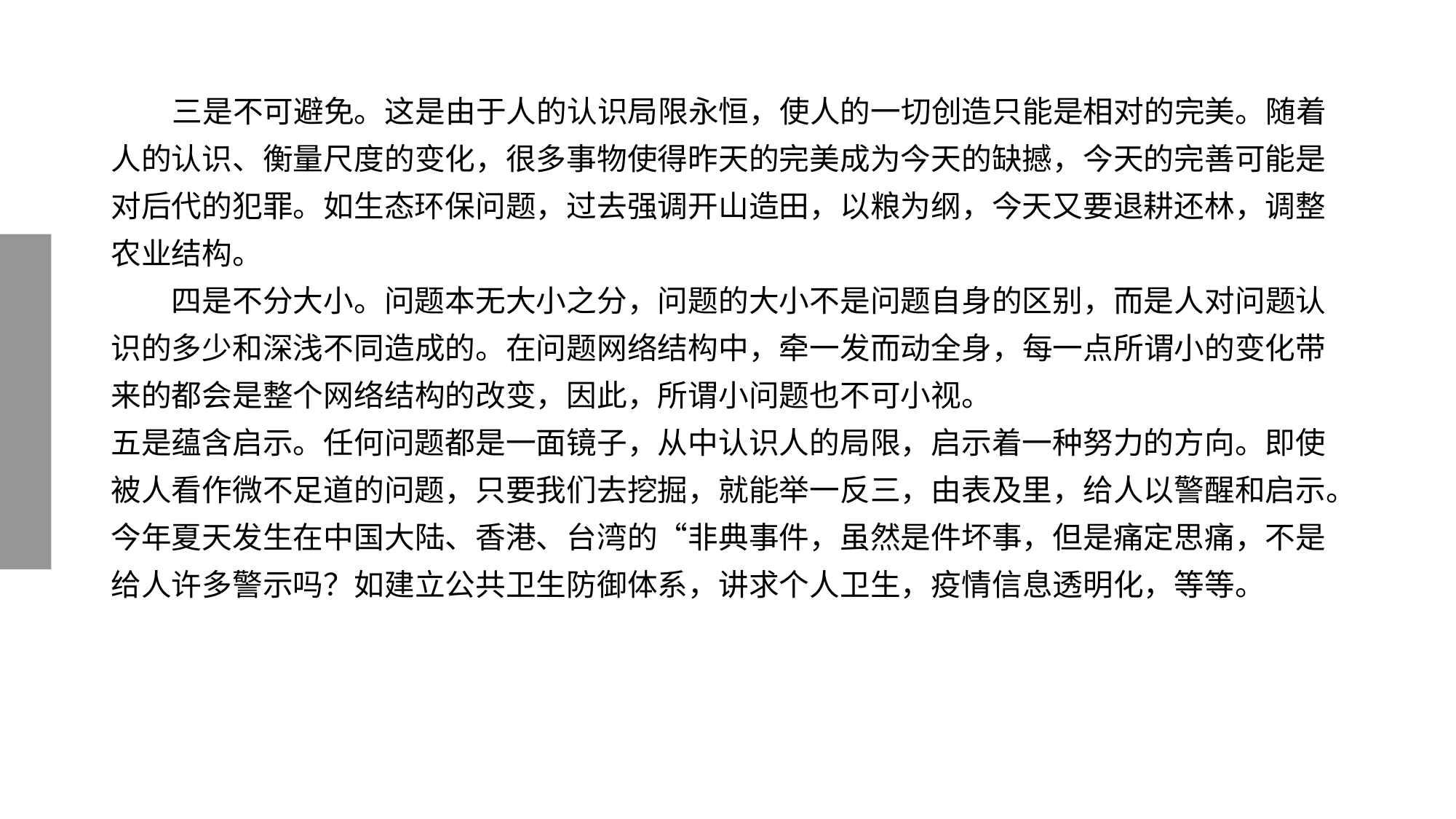

# 三是不可避免。这是由于人的认识局限永恒，使人的一切创造只能是相对的完美。随着人的认识、衡量尺度的变化，很多事物使得昨天的完美成为今天的缺撼，今天的完善可能是对后代的犯罪。如生态环保问题，过去强调开山造田，以粮为纲，今天又要退耕还林，调整农业结构。 　　四是不分大小。问题本无大小之分，问题的大小不是问题自身的区别，而是人对问题认识的多少和深浅不同造成的。在问题网络结构中，牵一发而动全身，每一点所谓小的变化带来的都会是整个网络结构的改变，因此，所谓小问题也不可小视。 五是蕴含启示。任何问题都是一面镜子，从中认识人的局限，启示着一种努力的方向。即使被人看作微不足道的问题，只要我们去挖掘，就能举一反三，由表及里，给人以警醒和启示。今年夏天发生在中国大陆、香港、台湾的“非典事件，虽然是件坏事，但是痛定思痛，不是给人许多警示吗？如建立公共卫生防御体系，讲求个人卫生，疫情信息透明化，等等。